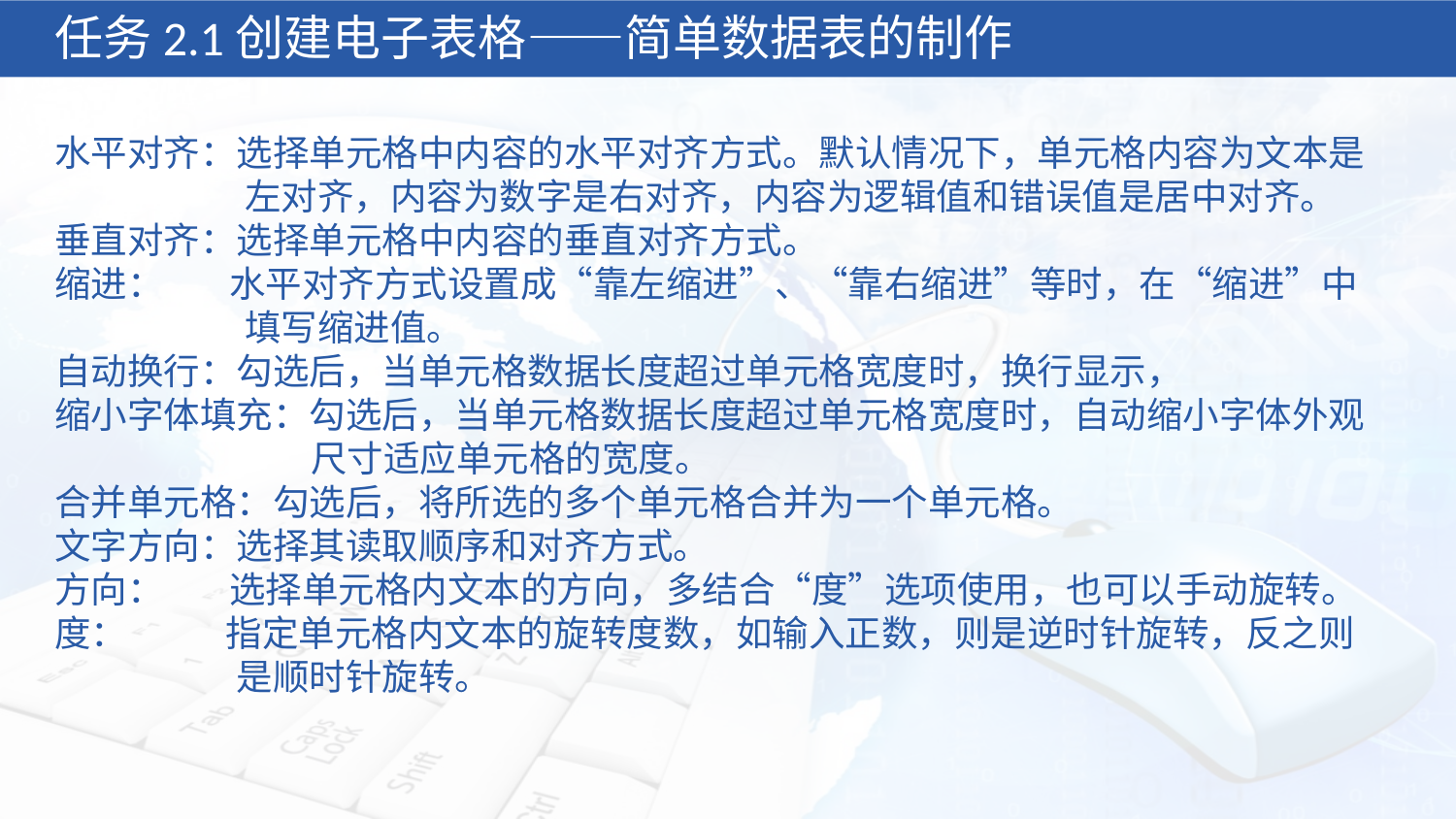

任务2.1创建电子表格——简单数据表的制作
水平对齐：选择单元格中内容的水平对齐方式。默认情况下，单元格内容为文本是
                      左对齐，内容为数字是右对齐，内容为逻辑值和错误值是居中对齐。
垂直对齐：选择单元格中内容的垂直对齐方式。
缩进：        水平对齐方式设置成“靠左缩进”、“靠右缩进”等时，在“缩进”中
                      填写缩进值。
自动换行：勾选后，当单元格数据长度超过单元格宽度时，换行显示，
缩小字体填充：勾选后，当单元格数据长度超过单元格宽度时，自动缩小字体外观
                              尺寸适应单元格的宽度。
合并单元格：勾选后，将所选的多个单元格合并为一个单元格。
文字方向：选择其读取顺序和对齐方式。
方向：        选择单元格内文本的方向，多结合“度”选项使用，也可以手动旋转。
度：            指定单元格内文本的旋转度数，如输入正数，则是逆时针旋转，反之则
                     是顺时针旋转。